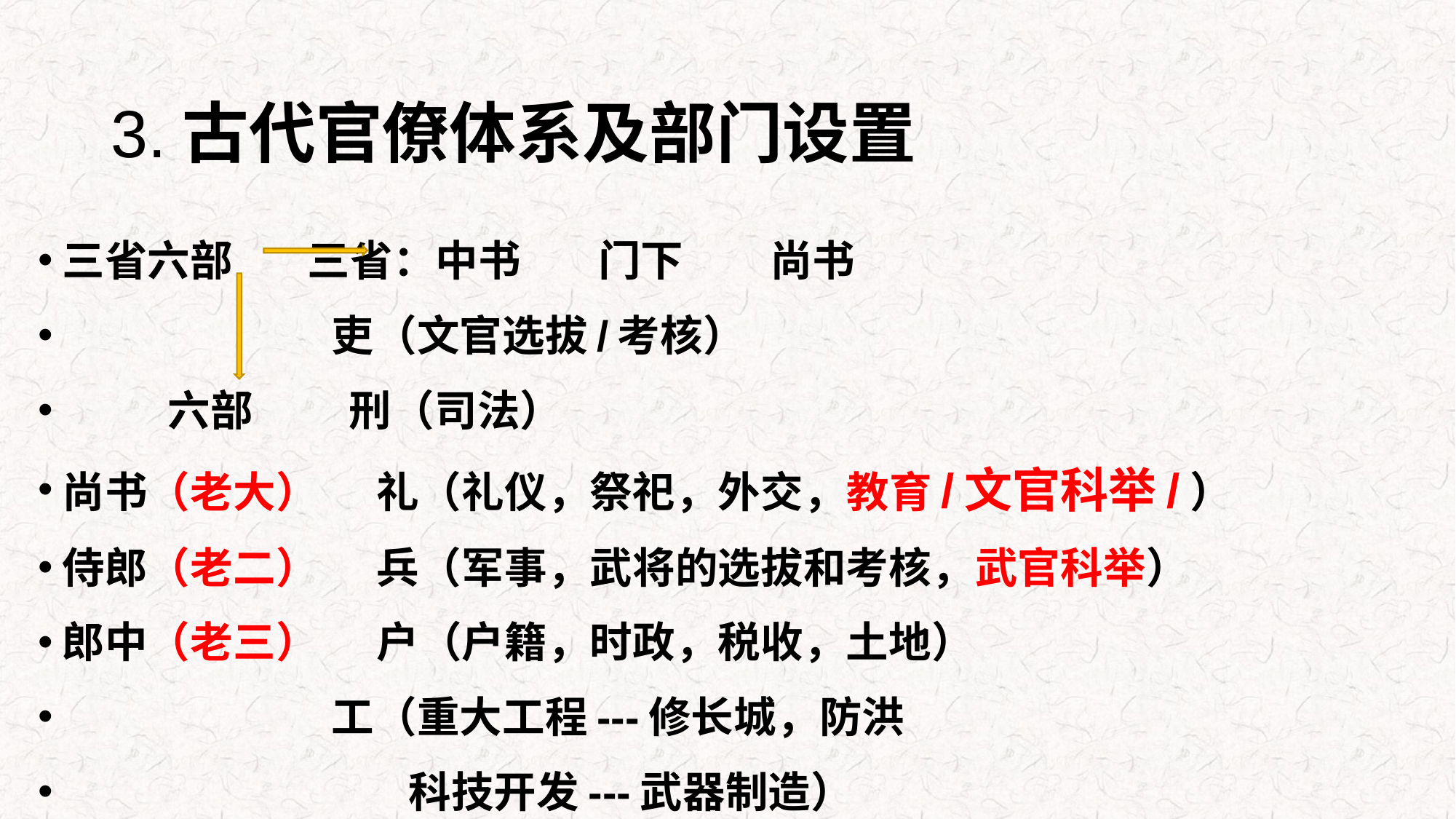

# 3.古代官僚体系及部门设置
三省六部        三省：中书        门下         尚书
                           吏（文官选拔/考核）
          六部          刑（司法）
尚书（老大）      礼（礼仪，祭祀，外交，教育/文官科举/）
侍郎（老二）      兵（军事，武将的选拔和考核，武官科举）
郎中（老三）      户（户籍，时政，税收，土地）
                           工（重大工程---修长城，防洪
                                   科技开发---武器制造）